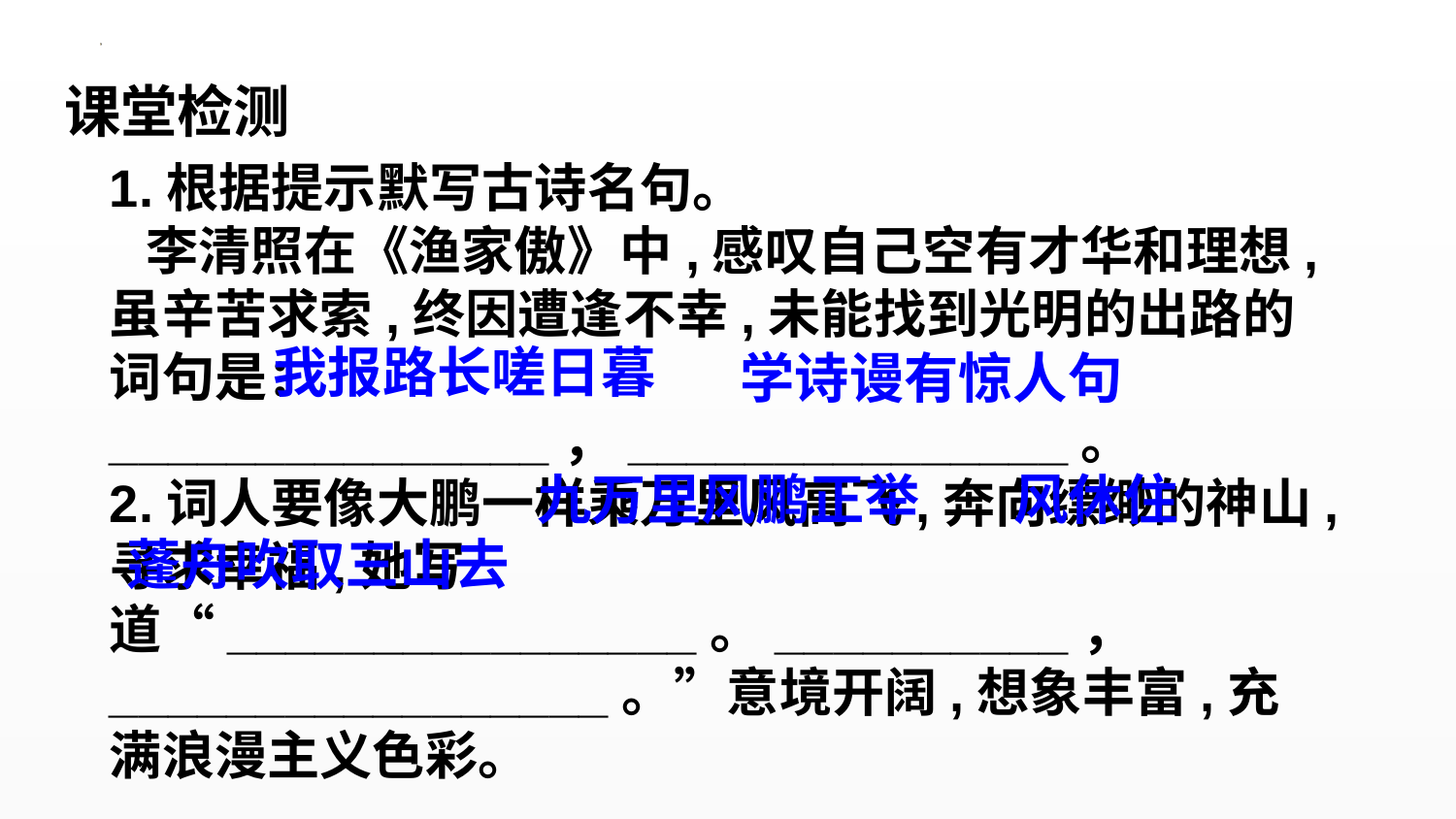

课堂检测
1.根据提示默写古诗名句。
  李清照在《渔家傲》中,感叹自己空有才华和理想,虽辛苦求索,终因遭逢不幸,未能找到光明的出路的词句是：_______________，_______________。
2.词人要像大鹏一样乘万里风高飞,奔向缥缈的神山,寻求幸福,她写道“________________。__________，
_________________。”意境开阔,想象丰富,充满浪漫主义色彩。
我报路长嗟日暮
学诗谩有惊人句
九万里风鹏正举
风休住
蓬舟吹取三山去